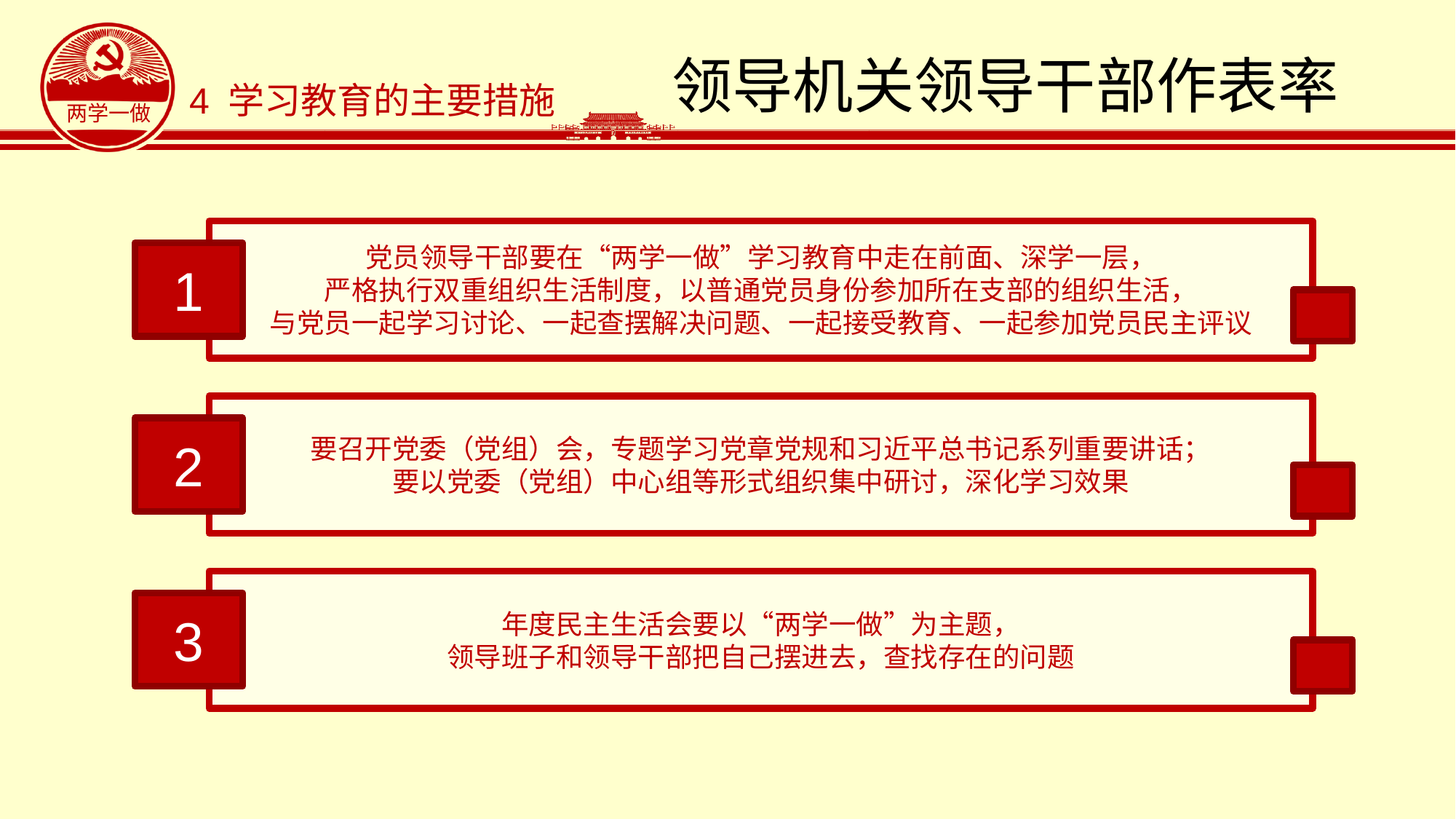

# 领导机关领导干部作表率
4 学习教育的主要措施
党员领导干部要在“两学一做”学习教育中走在前面、深学一层，
严格执行双重组织生活制度，以普通党员身份参加所在支部的组织生活，
与党员一起学习讨论、一起查摆解决问题、一起接受教育、一起参加党员民主评议
1

要召开党委（党组）会，专题学习党章党规和习近平总书记系列重要讲话；
要以党委（党组）中心组等形式组织集中研讨，深化学习效果
2

年度民主生活会要以“两学一做”为主题，
领导班子和领导干部把自己摆进去，查找存在的问题
3